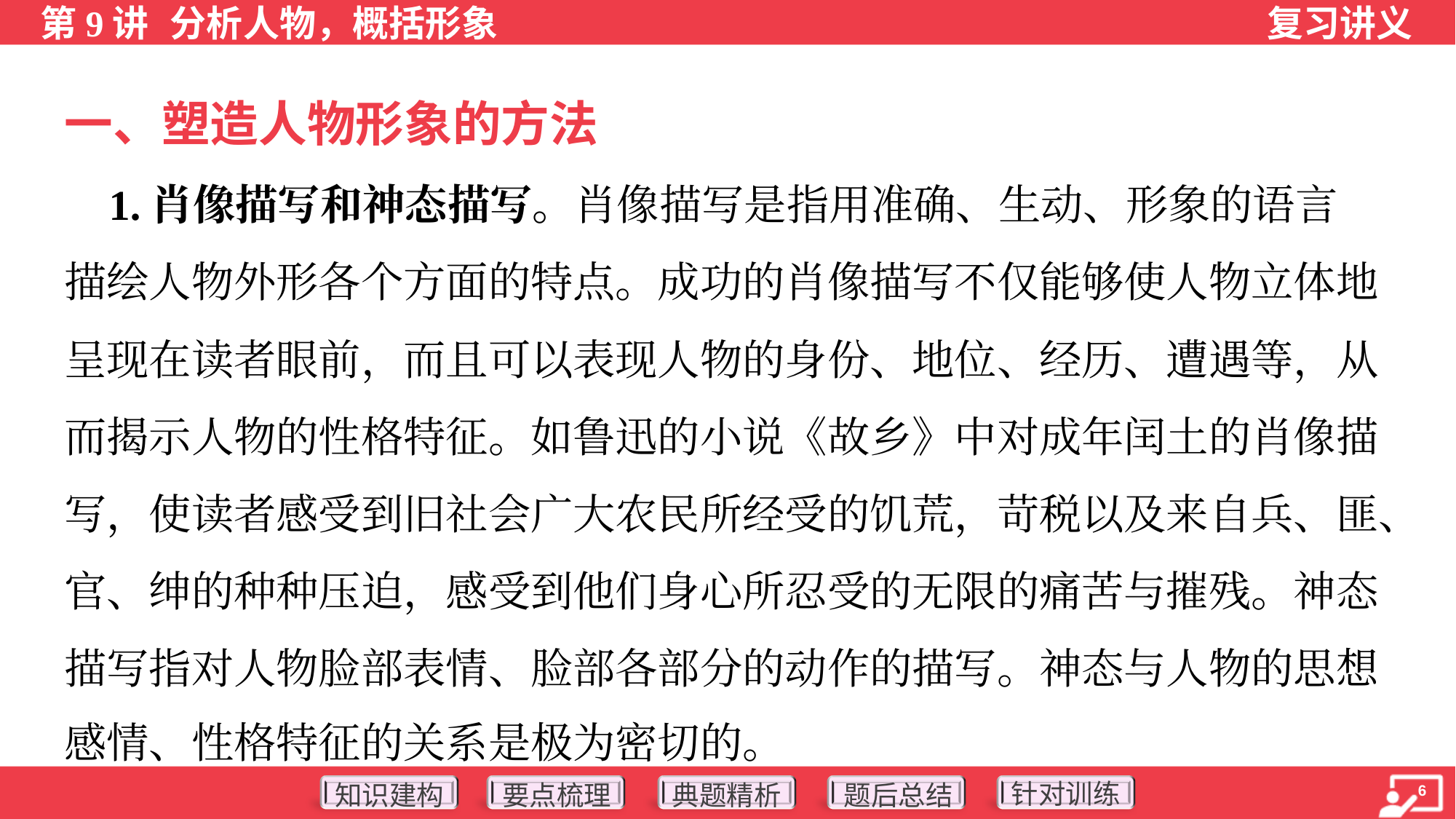

一、塑造人物形象的方法
    1.肖像描写和神态描写。肖像描写是指用准确、生动、形象的语言
描绘人物外形各个方面的特点。成功的肖像描写不仅能够使人物立体地
呈现在读者眼前，而且可以表现人物的身份、地位、经历、遭遇等，从
而揭示人物的性格特征。如鲁迅的小说《故乡》中对成年闰土的肖像描
写，使读者感受到旧社会广大农民所经受的饥荒，苛税以及来自兵、匪、
官、绅的种种压迫，感受到他们身心所忍受的无限的痛苦与摧残。神态
描写指对人物脸部表情、脸部各部分的动作的描写。神态与人物的思想
感情、性格特征的关系是极为密切的。